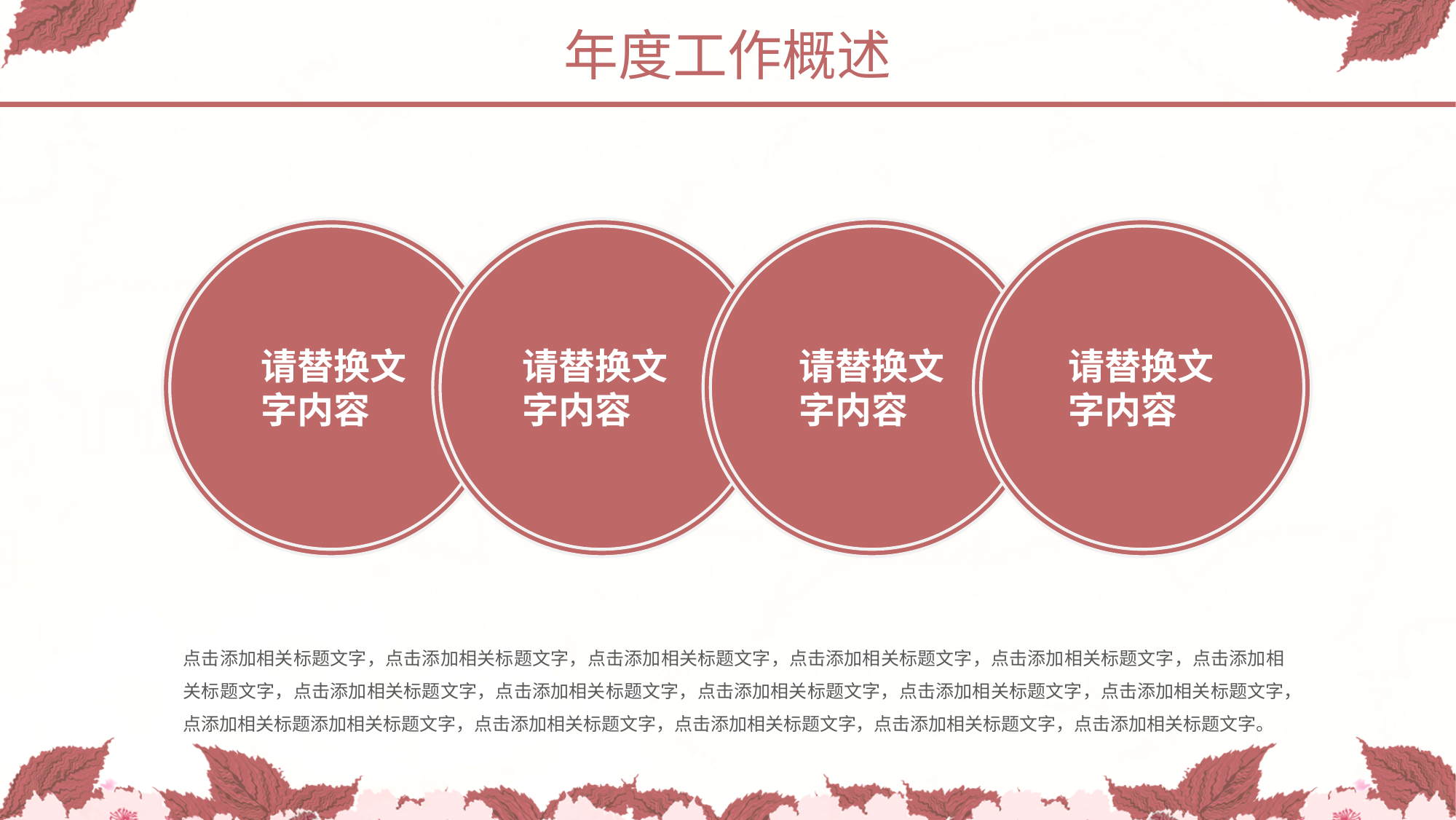

年度工作概述

请替换文字内容
请替换文字内容
请替换文字内容
请替换文字内容
点击添加相关标题文字，点击添加相关标题文字，点击添加相关标题文字，点击添加相关标题文字，点击添加相关标题文字，点击添加相关标题文字，点击添加相关标题文字，点击添加相关标题文字，点击添加相关标题文字，点击添加相关标题文字，点击添加相关标题文字，点添加相关标题添加相关标题文字，点击添加相关标题文字，点击添加相关标题文字，点击添加相关标题文字，点击添加相关标题文字。